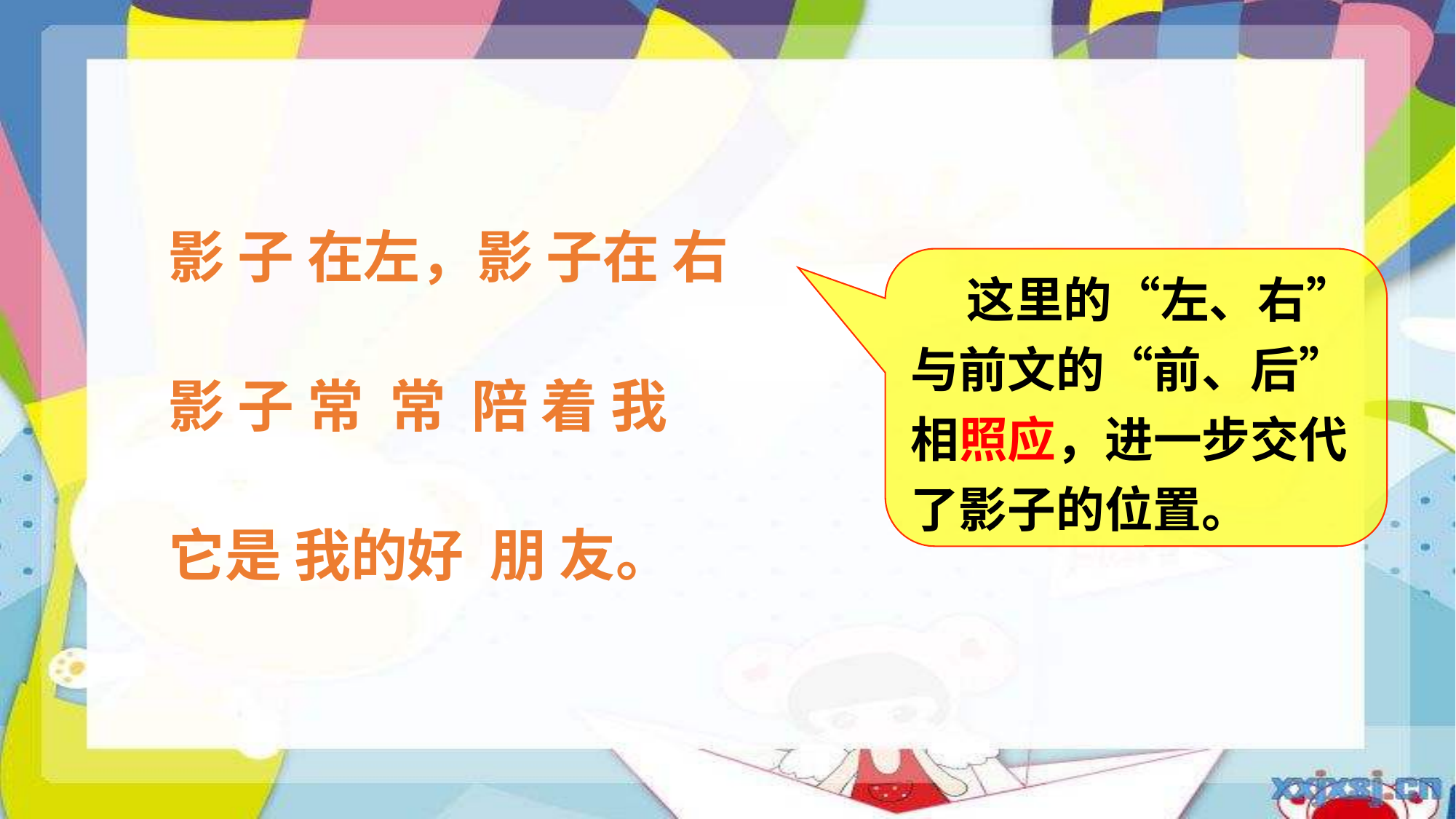

影 子 在左，影 子在 右
影 子 常  常  陪 着 我
它是 我的好  朋 友。
    这里的“左、右”与前文的“前、后”相照应，进一步交代了影子的位置。